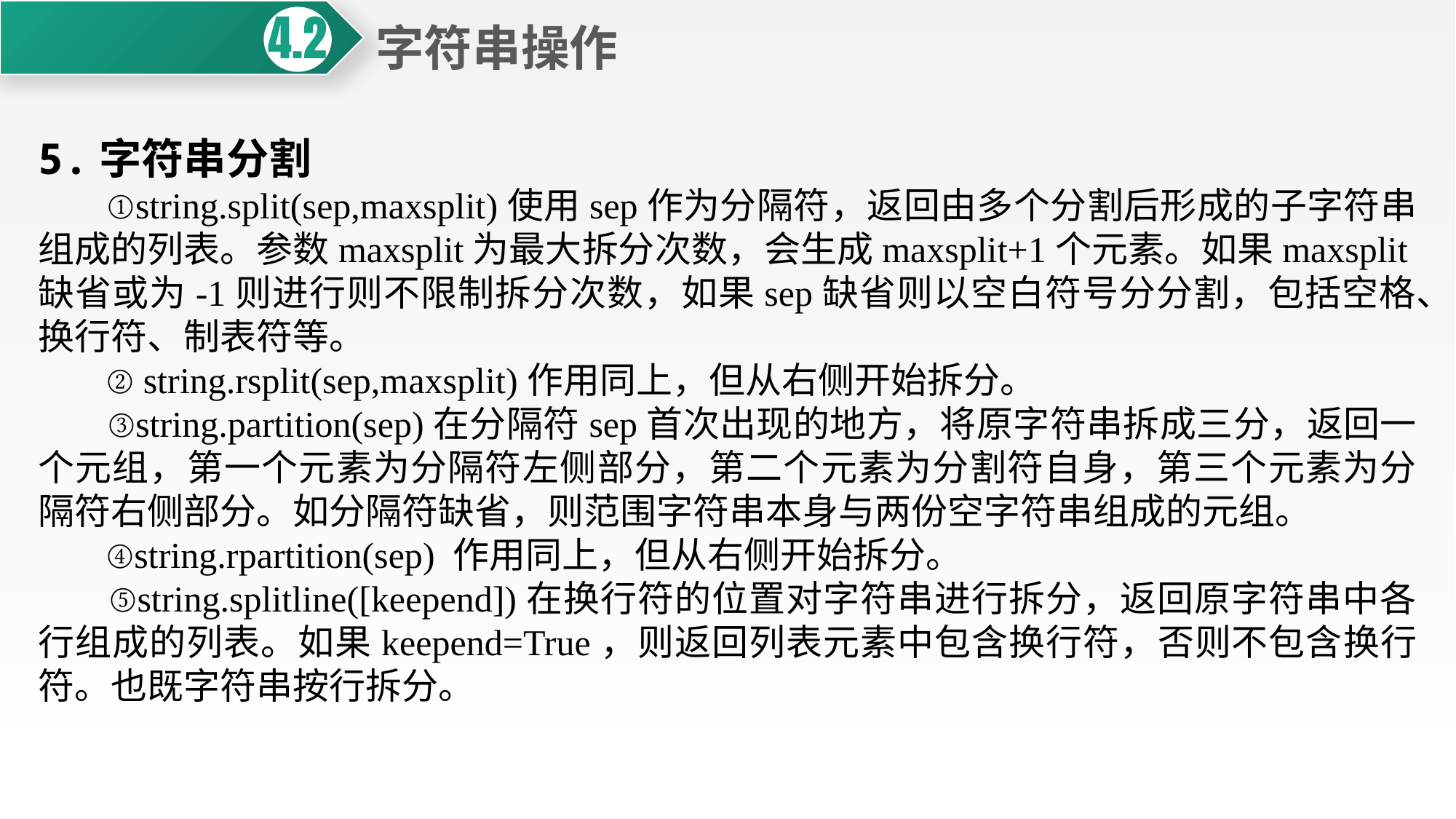

字符串操作

4.2
5.字符串分割
    ①string.split(sep,maxsplit)使用sep作为分隔符，返回由多个分割后形成的子字符串组成的列表。参数maxsplit为最大拆分次数，会生成maxsplit+1个元素。如果maxsplit缺省或为-1则进行则不限制拆分次数，如果sep缺省则以空白符号分分割，包括空格、换行符、制表符等。
    ② string.rsplit(sep,maxsplit)作用同上，但从右侧开始拆分。
    ③string.partition(sep)在分隔符sep首次出现的地方，将原字符串拆成三分，返回一个元组，第一个元素为分隔符左侧部分，第二个元素为分割符自身，第三个元素为分隔符右侧部分。如分隔符缺省，则范围字符串本身与两份空字符串组成的元组。
    ④string.rpartition(sep) 作用同上，但从右侧开始拆分。
    ⑤string.splitline([keepend])在换行符的位置对字符串进行拆分，返回原字符串中各行组成的列表。如果keepend=True，则返回列表元素中包含换行符，否则不包含换行符。也既字符串按行拆分。